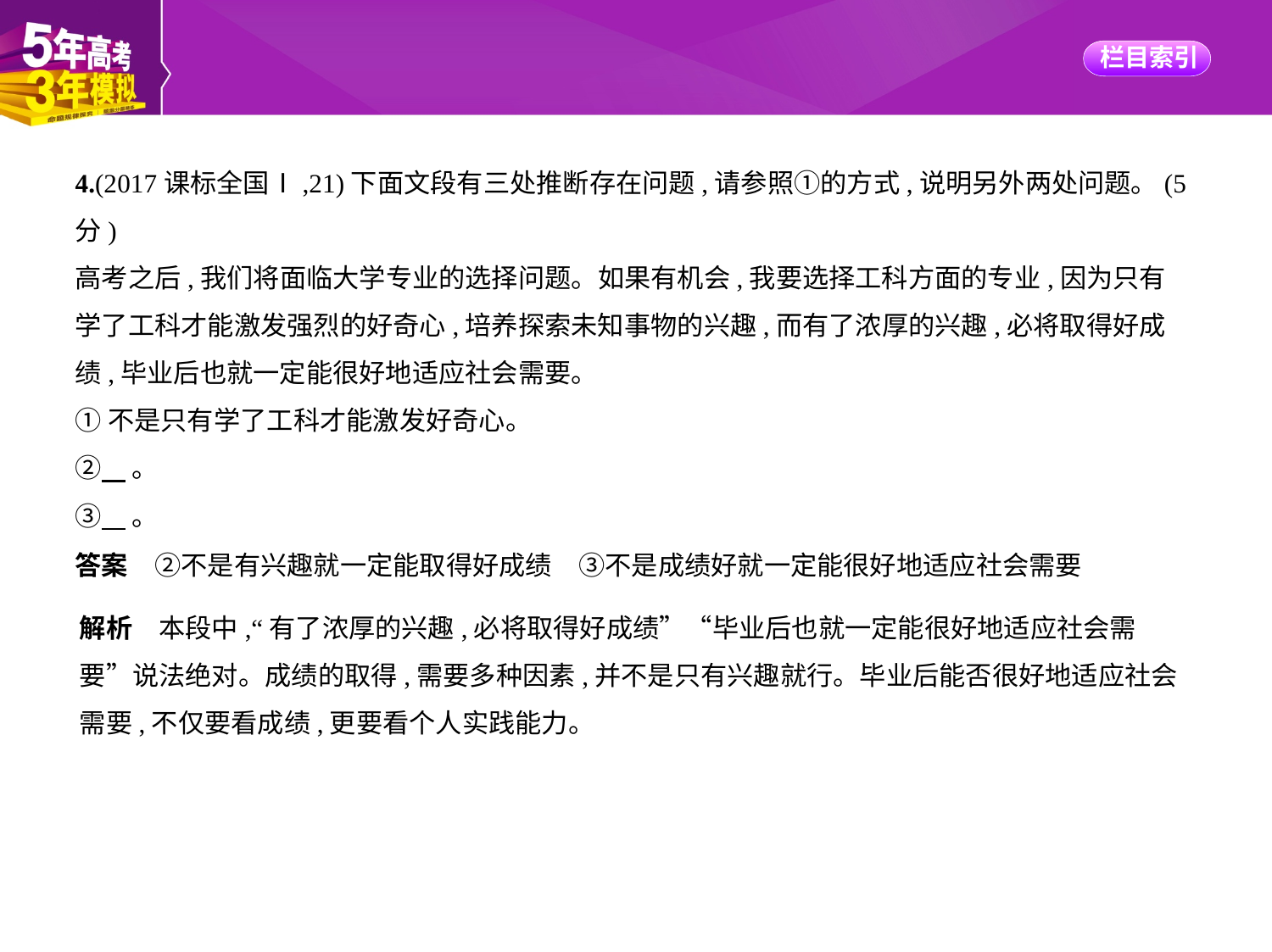

4.(2017课标全国Ⅰ,21)下面文段有三处推断存在问题,请参照①的方式,说明另外两处问题。(5
分)
高考之后,我们将面临大学专业的选择问题。如果有机会,我要选择工科方面的专业,因为只有
学了工科才能激发强烈的好奇心,培养探索未知事物的兴趣,而有了浓厚的兴趣,必将取得好成
绩,毕业后也就一定能很好地适应社会需要。
①不是只有学了工科才能激发好奇心。
②    。
③    。
答案　②不是有兴趣就一定能取得好成绩　③不是成绩好就一定能很好地适应社会需要
解析　本段中,“有了浓厚的兴趣,必将取得好成绩”“毕业后也就一定能很好地适应社会需
要”说法绝对。成绩的取得,需要多种因素,并不是只有兴趣就行。毕业后能否很好地适应社会
需要,不仅要看成绩,更要看个人实践能力。